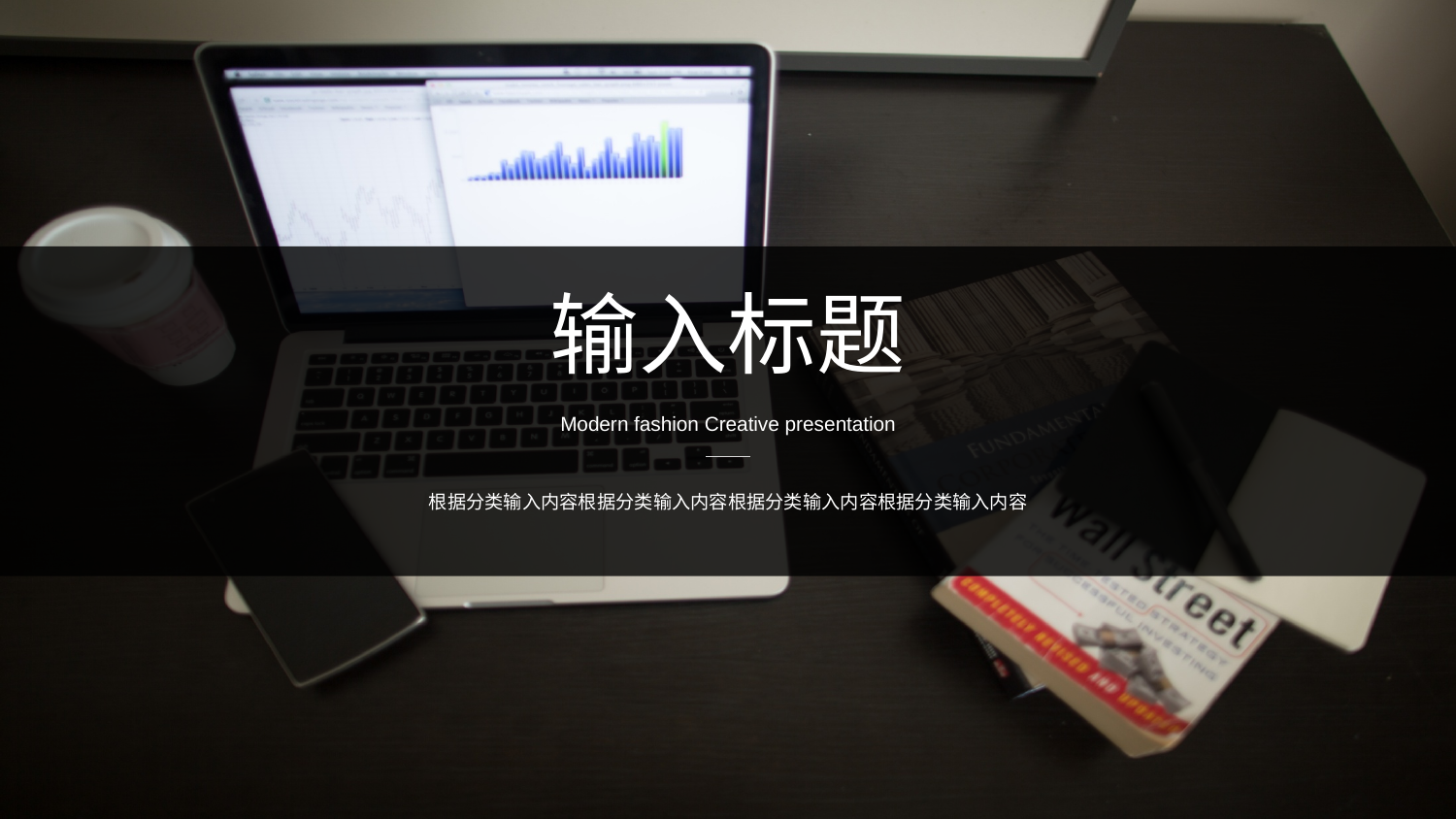

输入标题
Modern fashion Creative presentation
根据分类输入内容根据分类输入内容根据分类输入内容根据分类输入内容